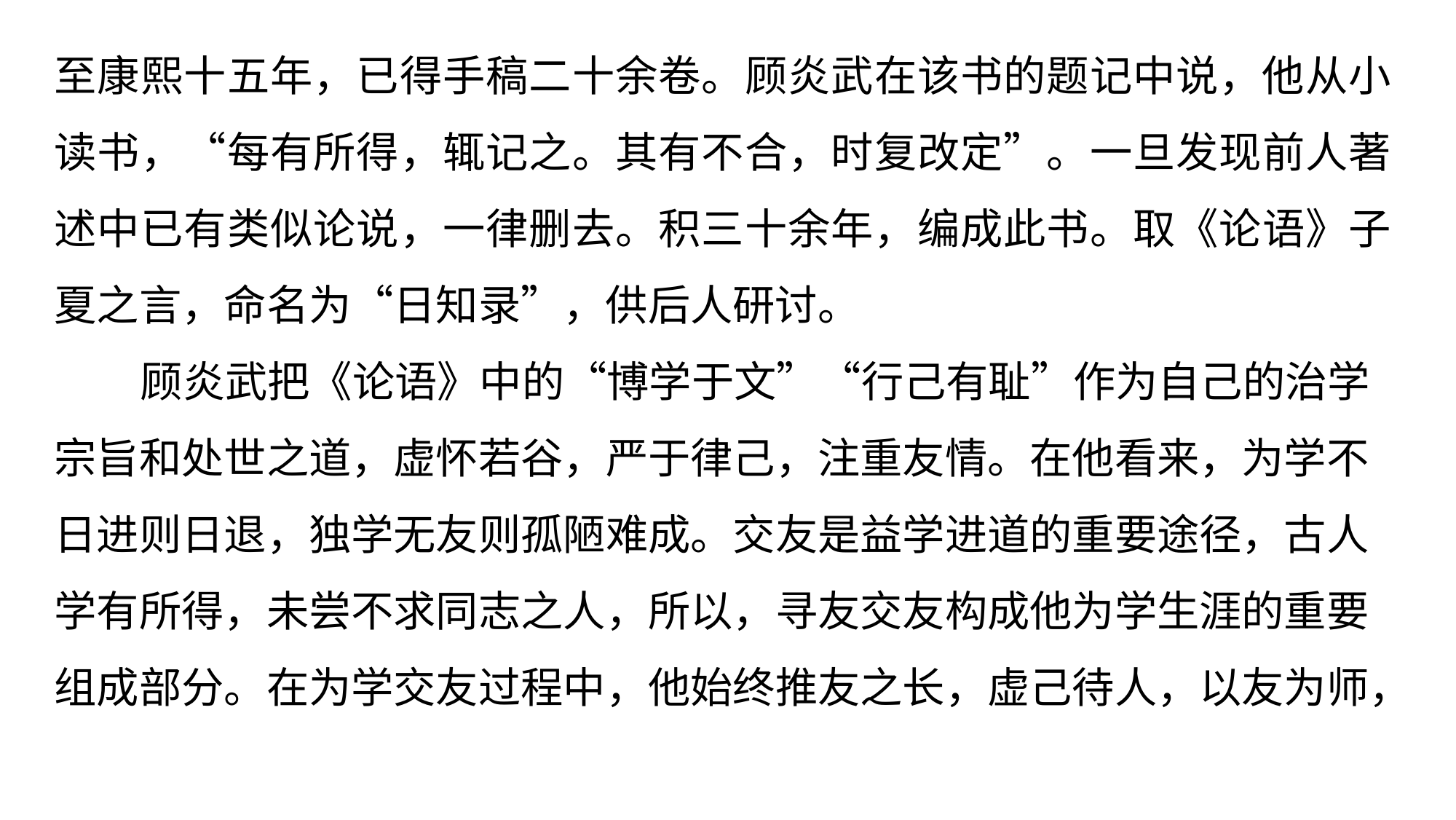

至康熙十五年，已得手稿二十余卷。顾炎武在该书的题记中说，他从小读书，“每有所得，辄记之。其有不合，时复改定”。一旦发现前人著述中已有类似论说，一律删去。积三十余年，编成此书。取《论语》子夏之言，命名为“日知录”，供后人研讨。
顾炎武把《论语》中的“博学于文”“行己有耻”作为自己的治学宗旨和处世之道，虚怀若谷，严于律己，注重友情。在他看来，为学不日进则日退，独学无友则孤陋难成。交友是益学进道的重要途径，古人学有所得，未尝不求同志之人，所以，寻友交友构成他为学生涯的重要组成部分。在为学交友过程中，他始终推友之长，虚己待人，以友为师，